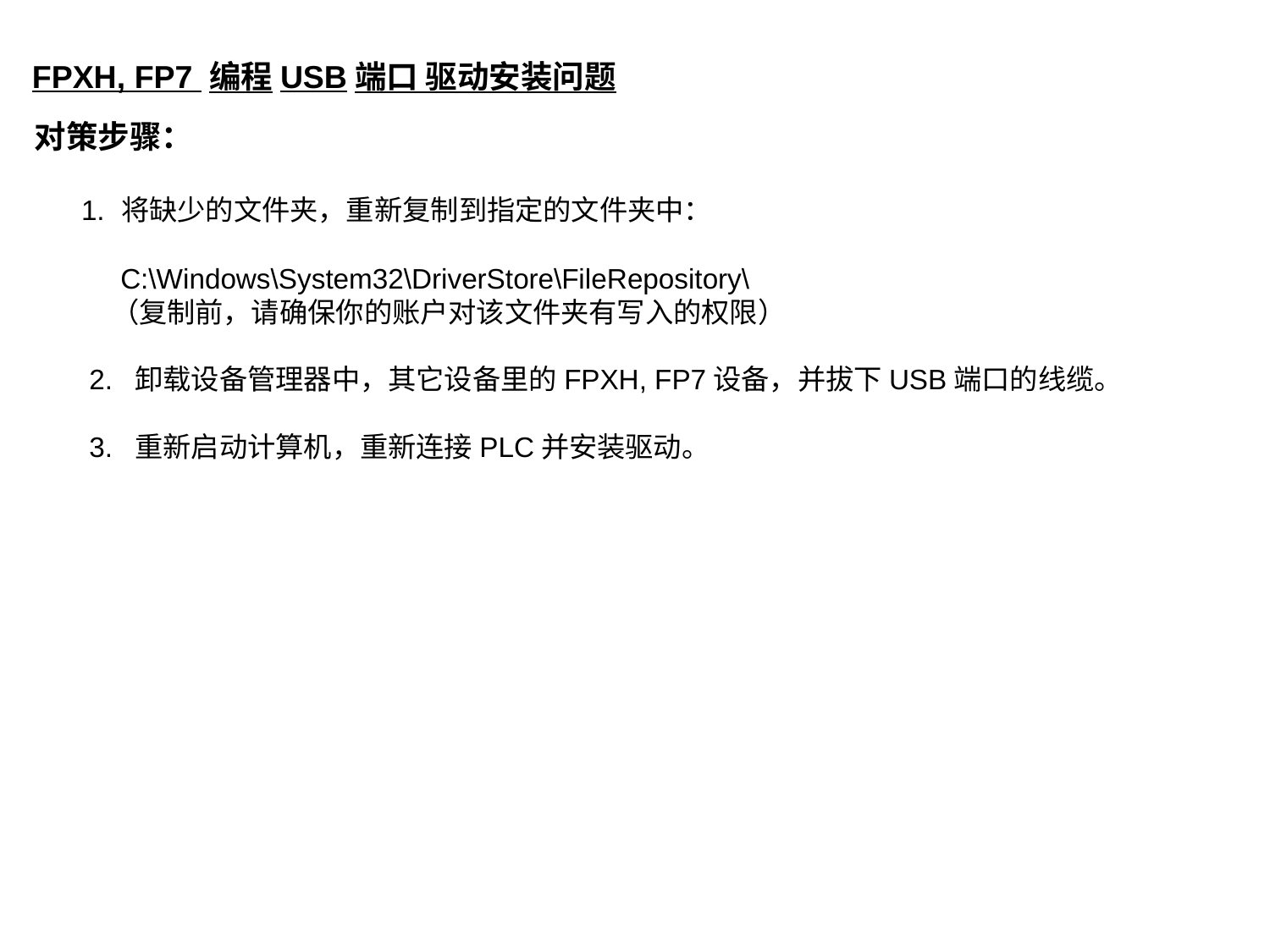

FPXH, FP7 编程USB端口 驱动安装问题
对策步骤：

      1. 将缺少的文件夹，重新复制到指定的文件夹中：

           C:\Windows\System32\DriverStore\FileRepository\
           （复制前，请确保你的账户对该文件夹有写入的权限）

       2.  卸载设备管理器中，其它设备里的FPXH, FP7设备，并拔下USB端口的线缆。

       3.  重新启动计算机，重新连接PLC并安装驱动。